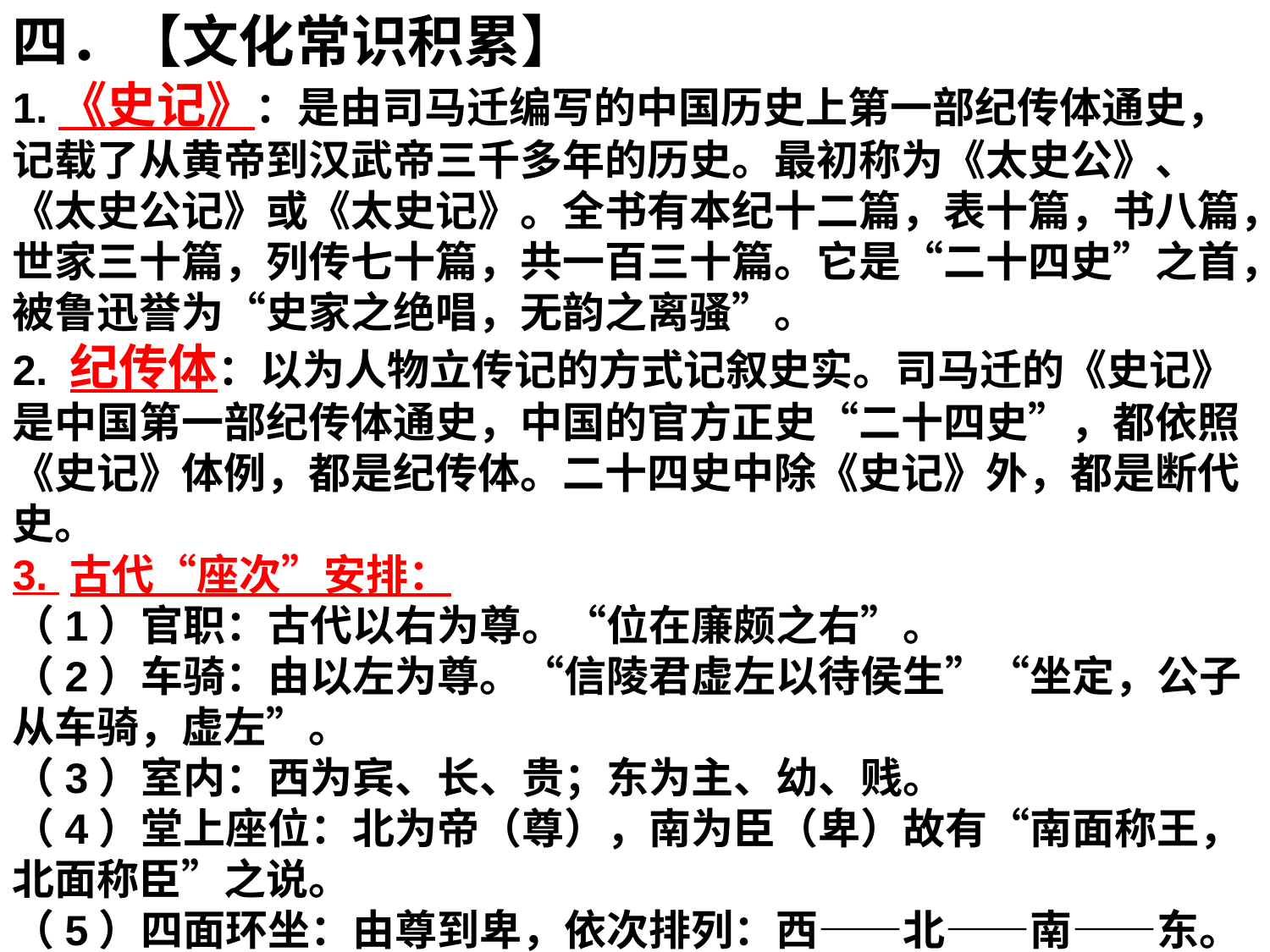

四．【文化常识积累】
1.《史记》：是由司马迁编写的中国历史上第一部纪传体通史，记载了从黄帝到汉武帝三千多年的历史。最初称为《太史公》、《太史公记》或《太史记》。全书有本纪十二篇，表十篇，书八篇，世家三十篇，列传七十篇，共一百三十篇。它是“二十四史”之首，被鲁迅誉为“史家之绝唱，无韵之离骚”。
2. 纪传体：以为人物立传记的方式记叙史实。司马迁的《史记》是中国第一部纪传体通史，中国的官方正史“二十四史”，都依照《史记》体例，都是纪传体。二十四史中除《史记》外，都是断代史。
3. 古代“座次”安排：
（1）官职：古代以右为尊。“位在廉颇之右”。
（2）车骑：由以左为尊。“信陵君虚左以待侯生”“坐定，公子从车骑，虚左”。
（3）室内：西为宾、长、贵；东为主、幼、贱。
（4）堂上座位：北为帝（尊），南为臣（卑）故有“南面称王，北面称臣”之说。
（5）四面环坐：由尊到卑，依次排列：西——北——南——东。